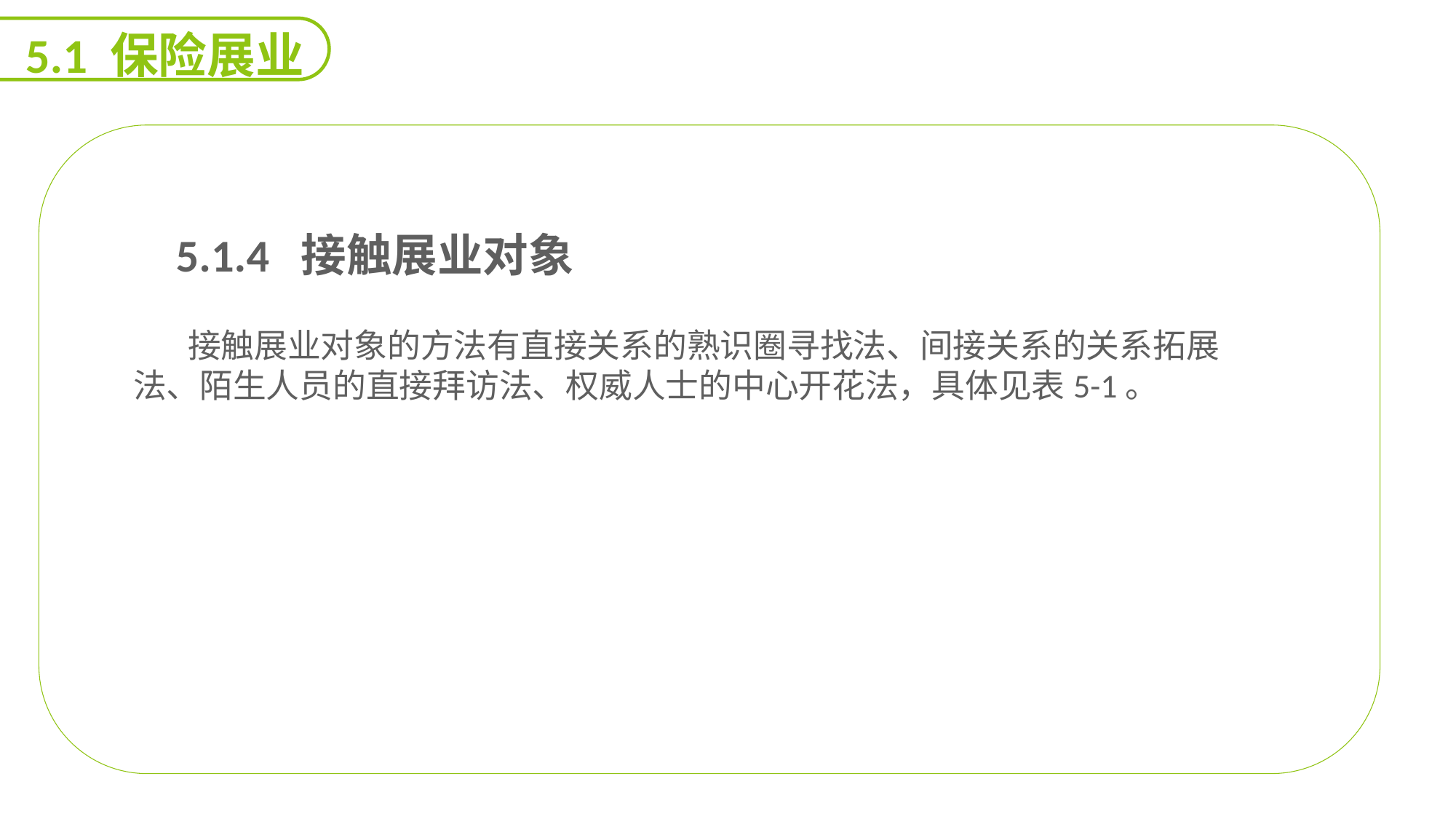

5.1 保险展业

能力
目标
 5.1.4  接触展业对象

接触展业对象的方法有直接关系的熟识圈寻找法、间接关系的关系拓展法、陌生人员的直接拜访法、权威人士的中心开花法，具体见表5-1。

延迟符